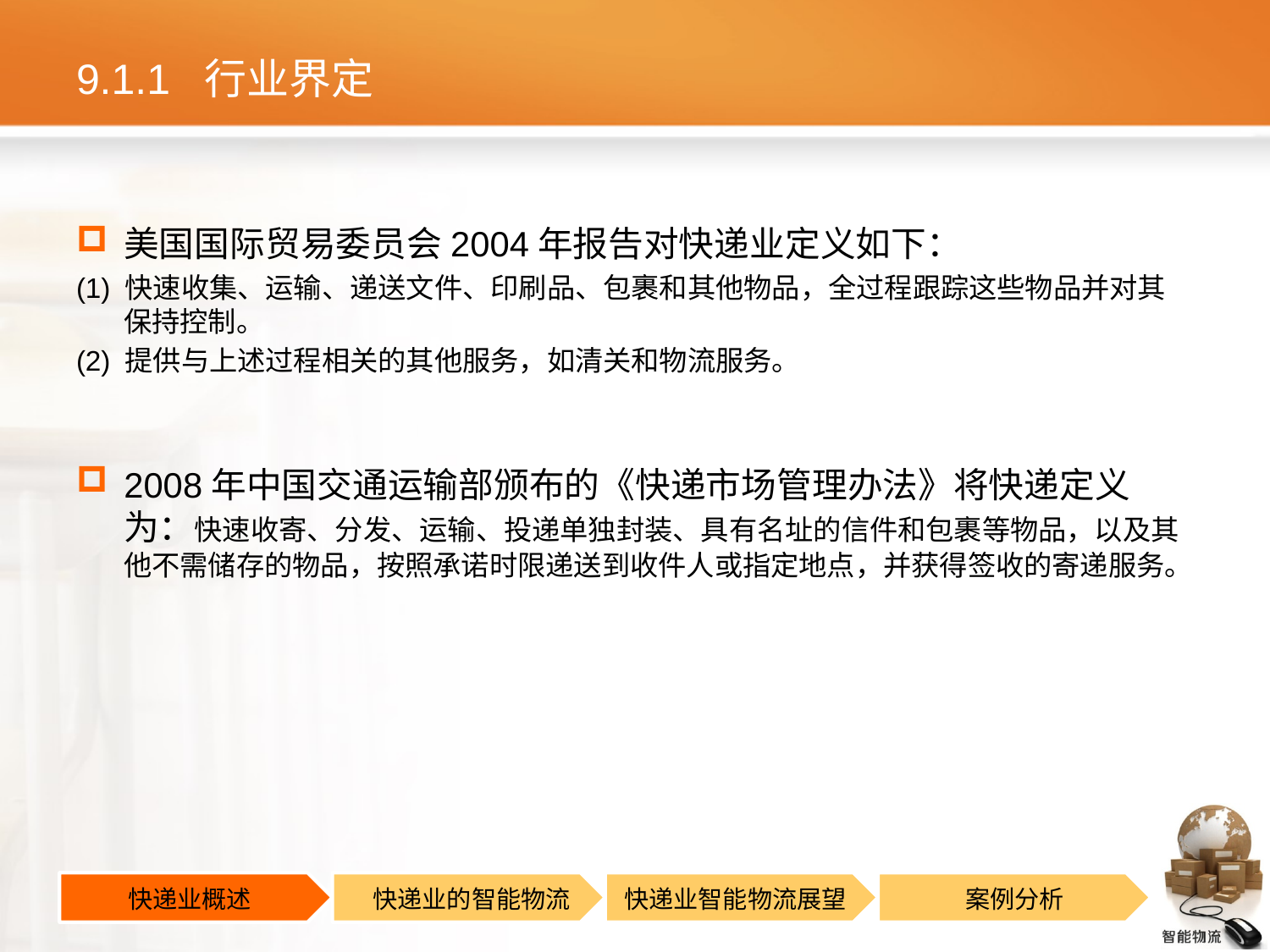

# 9.1.1  行业界定

美国国际贸易委员会2004年报告对快递业定义如下：
(1) 快速收集、运输、递送文件、印刷品、包裹和其他物品，全过程跟踪这些物品并对其保持控制。
(2) 提供与上述过程相关的其他服务，如清关和物流服务。

2008年中国交通运输部颁布的《快递市场管理办法》将快递定义为：快速收寄、分发、运输、投递单独封装、具有名址的信件和包裹等物品，以及其他不需储存的物品，按照承诺时限递送到收件人或指定地点，并获得签收的寄递服务。